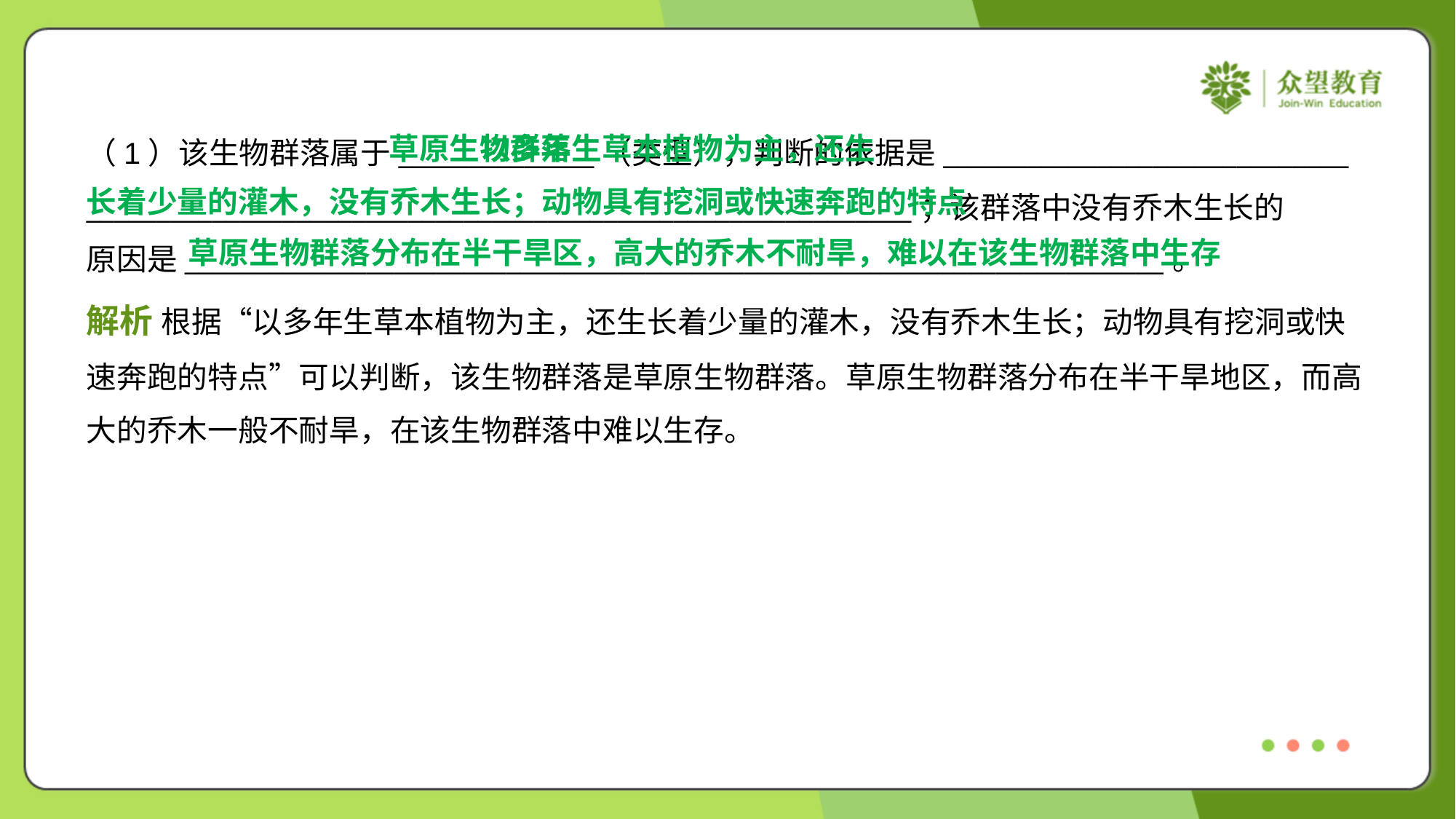

以多年生草本植物为主，还生
长着少量的灌木，没有乔木生长；动物具有挖洞或快速奔跑的特点
草原生物群落
（1）该生物群落属于______________（类型），判断的依据是_____________________________
___________________________________________________________；该群落中没有乔木生长的
原因是______________________________________________________________________。
草原生物群落分布在半干旱区，高大的乔木不耐旱，难以在该生物群落中生存
解析 根据“以多年生草本植物为主，还生长着少量的灌木，没有乔木生长；动物具有挖洞或快
速奔跑的特点”可以判断，该生物群落是草原生物群落。草原生物群落分布在半干旱地区，而高
大的乔木一般不耐旱，在该生物群落中难以生存。